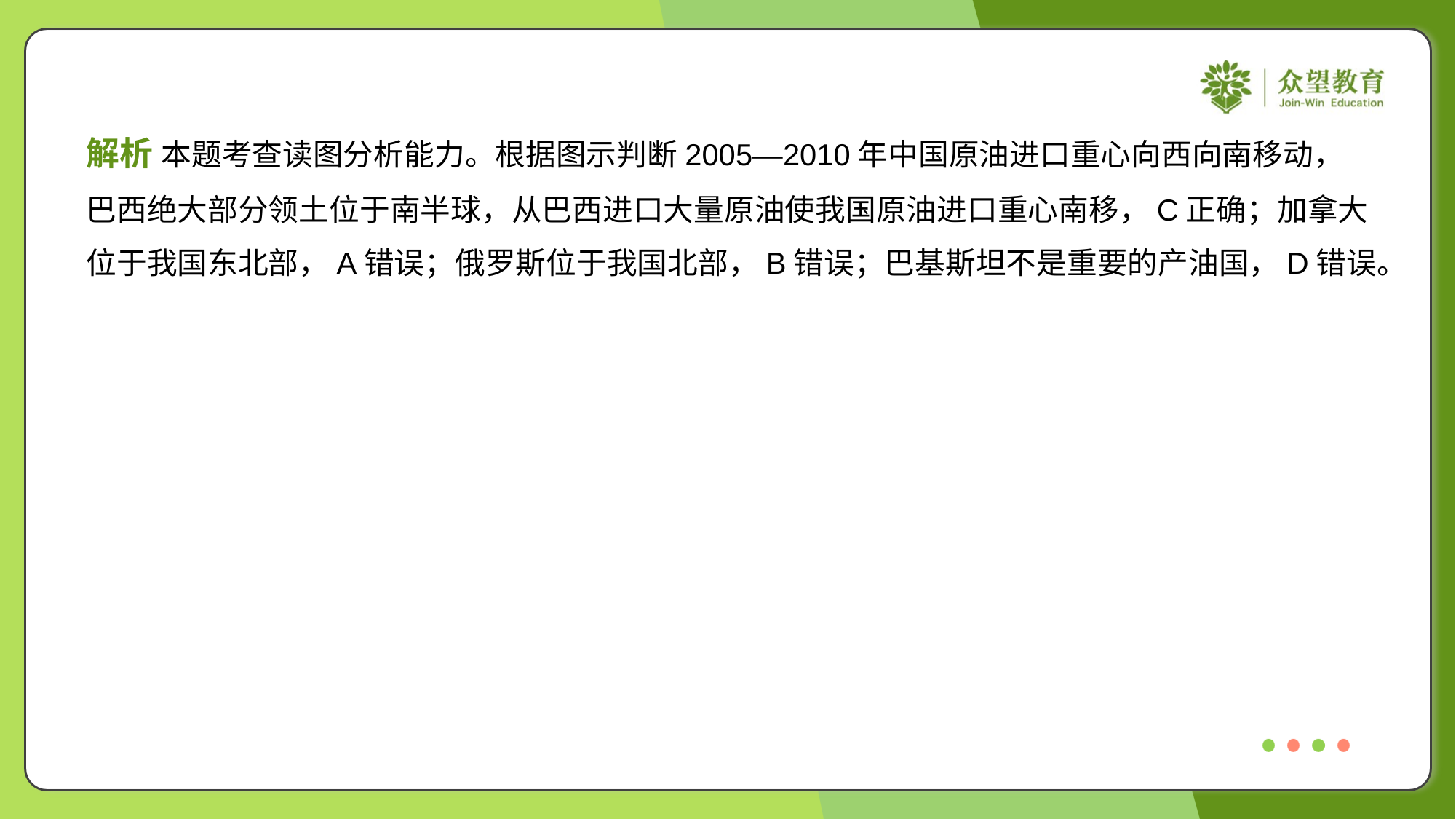

解析 本题考查读图分析能力。根据图示判断2005—2010年中国原油进口重心向西向南移动，
巴西绝大部分领土位于南半球，从巴西进口大量原油使我国原油进口重心南移，C正确；加拿大
位于我国东北部，A错误；俄罗斯位于我国北部，B错误；巴基斯坦不是重要的产油国，D错误。